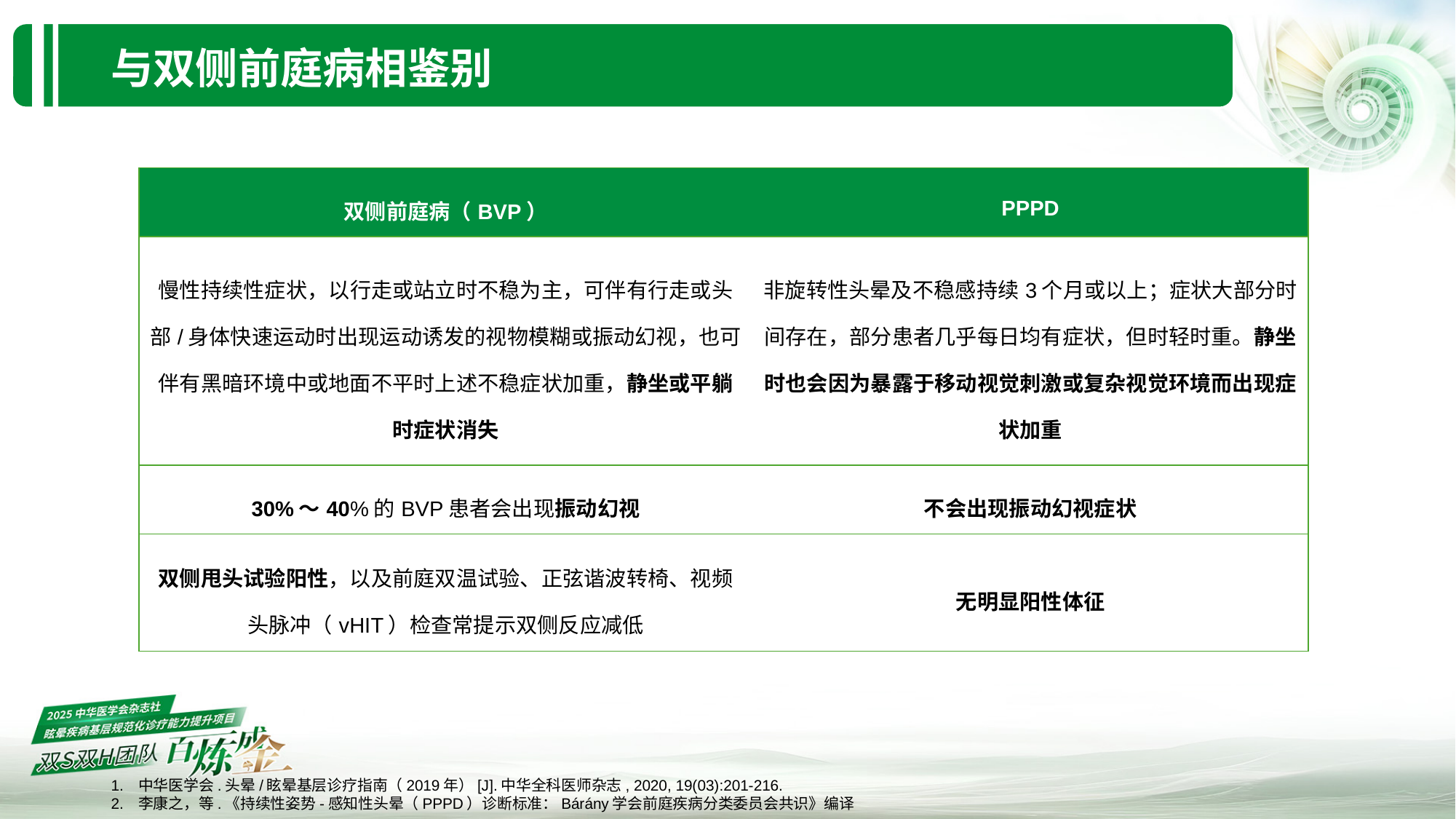

与双侧前庭病相鉴别
| 双侧前庭病（BVP） | PPPD |
| --- | --- |
| 慢性持续性症状，以行走或站立时不稳为主，可伴有行走或头部/身体快速运动时出现运动诱发的视物模糊或振动幻视，也可伴有黑暗环境中或地面不平时上述不稳症状加重，静坐或平躺时症状消失 | 非旋转性头晕及不稳感持续3个月或以上；症状大部分时间存在，部分患者几乎每日均有症状，但时轻时重。静坐时也会因为暴露于移动视觉刺激或复杂视觉环境而出现症状加重 |
| 30%～40%的BVP患者会出现振动幻视 | 不会出现振动幻视症状 |
| 双侧甩头试验阳性，以及前庭双温试验、正弦谐波转椅、视频头脉冲（vHIT）检查常提示双侧反应减低 | 无明显阳性体征 |
中华医学会.头晕/眩晕基层诊疗指南（2019年）[J].中华全科医师杂志, 2020, 19(03):201-216.
李康之，等.《持续性姿势-感知性头晕（PPPD）诊断标准：Bárány学会前庭疾病分类委员会共识》编译